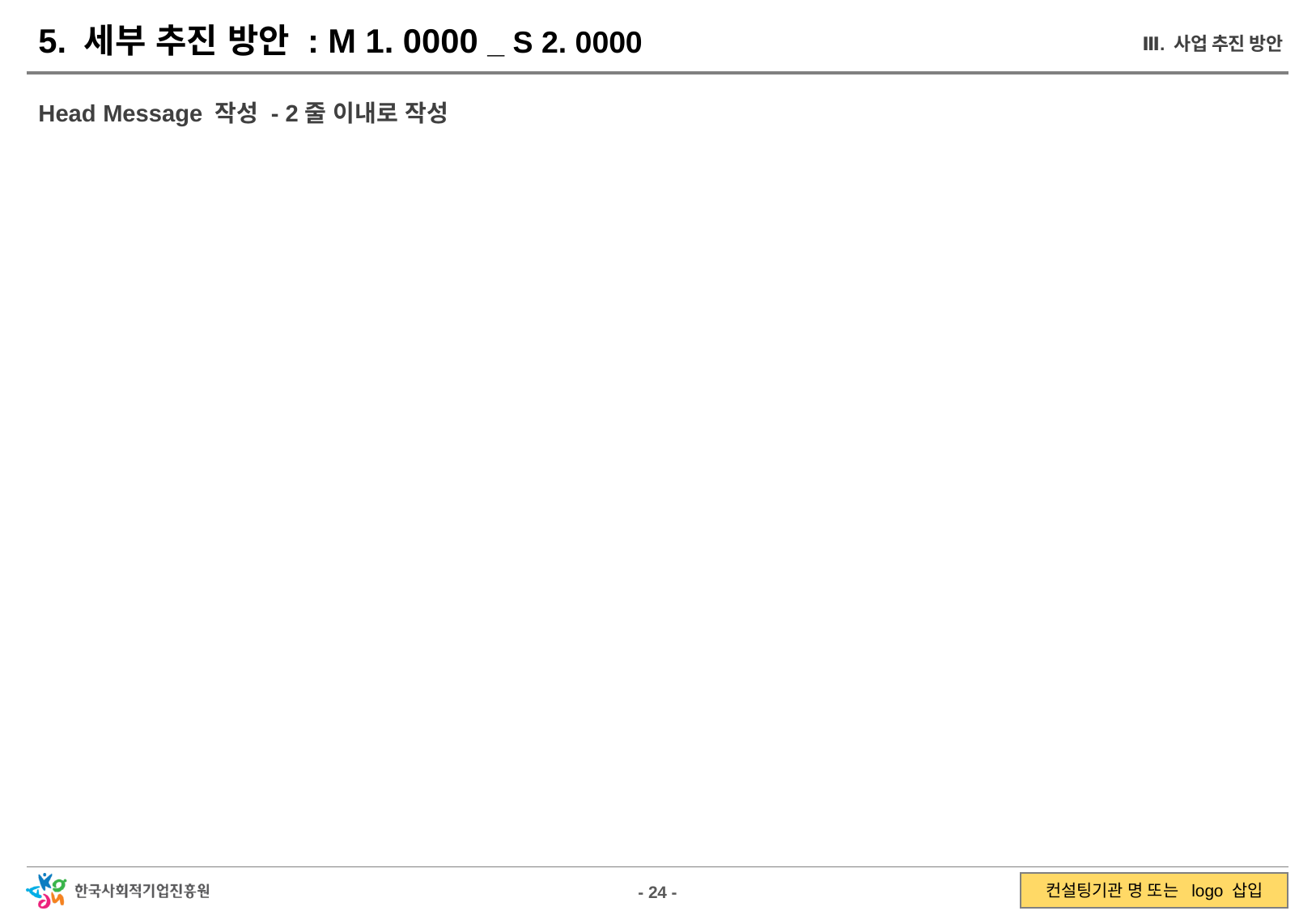

5. 세부 추진 방안 : M 1. 0000 _ S 2. 0000
Ⅲ. 사업 추진 방안
Head Message 작성 - 2줄 이내로 작성